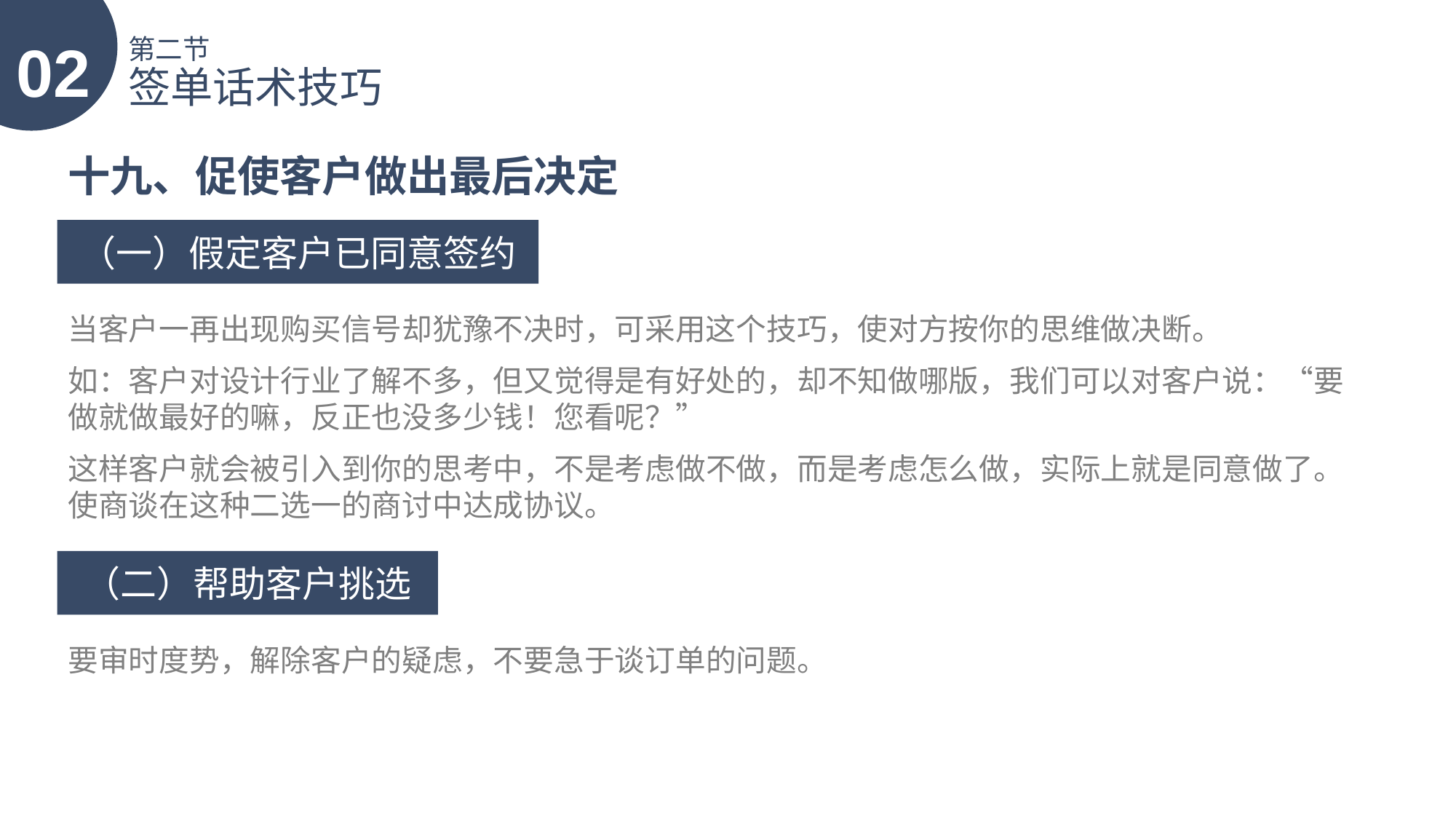

02
第二节
签单话术技巧
十九、促使客户做出最后决定
（一）假定客户已同意签约
当客户一再出现购买信号却犹豫不决时，可采用这个技巧，使对方按你的思维做决断。
如：客户对设计行业了解不多，但又觉得是有好处的，却不知做哪版，我们可以对客户说：“要做就做最好的嘛，反正也没多少钱！您看呢？”
这样客户就会被引入到你的思考中，不是考虑做不做，而是考虑怎么做，实际上就是同意做了。使商谈在这种二选一的商讨中达成协议。
（二）帮助客户挑选
要审时度势，解除客户的疑虑，不要急于谈订单的问题。